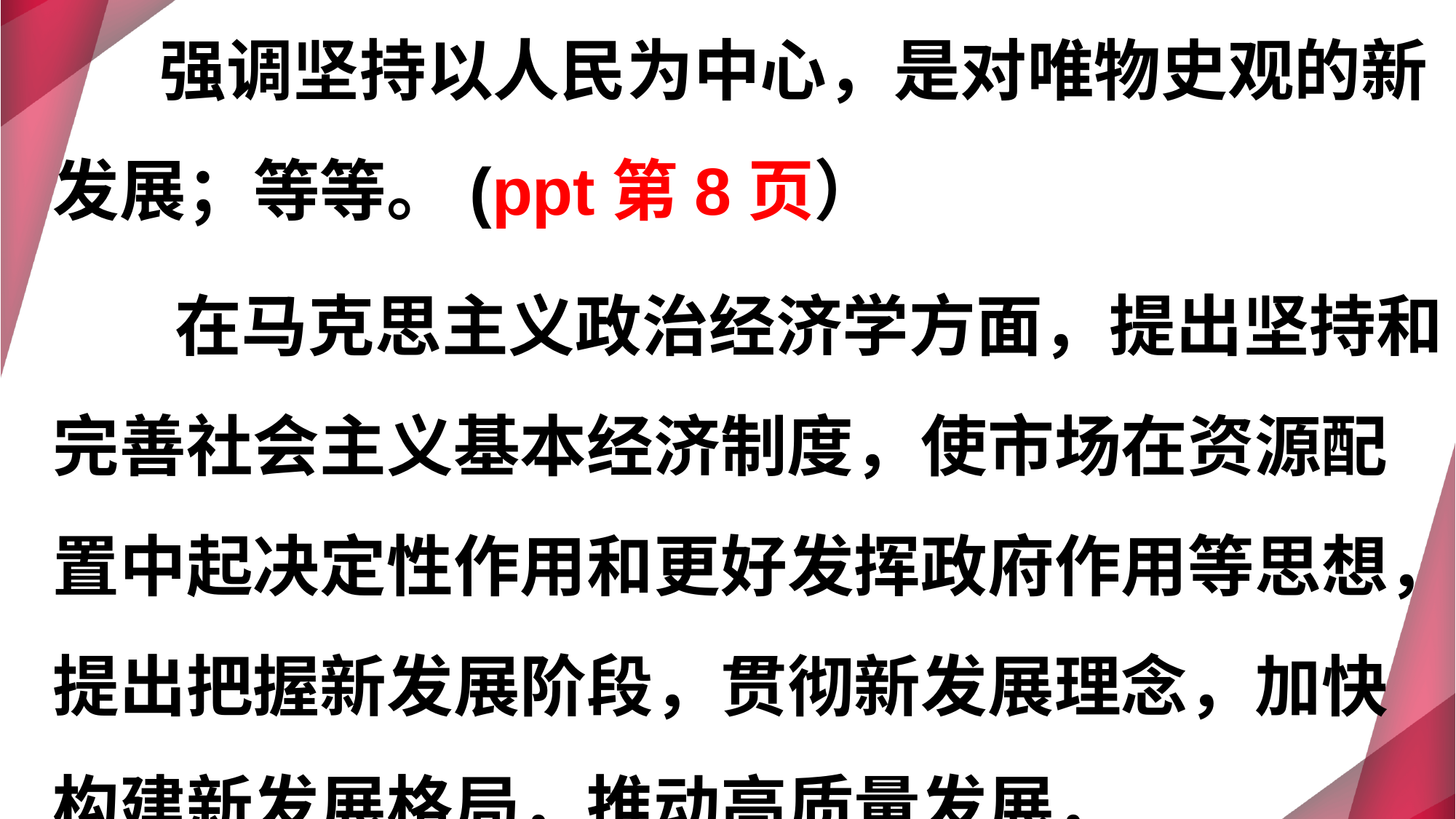

强调坚持以人民为中心，是对唯物史观的新发展；等等。(ppt第8页）
       在马克思主义政治经济学方面，提出坚持和完善社会主义基本经济制度，使市场在资源配置中起决定性作用和更好发挥政府作用等思想，提出把握新发展阶段，贯彻新发展理念，加快构建新发展格局，推动高质量发展，